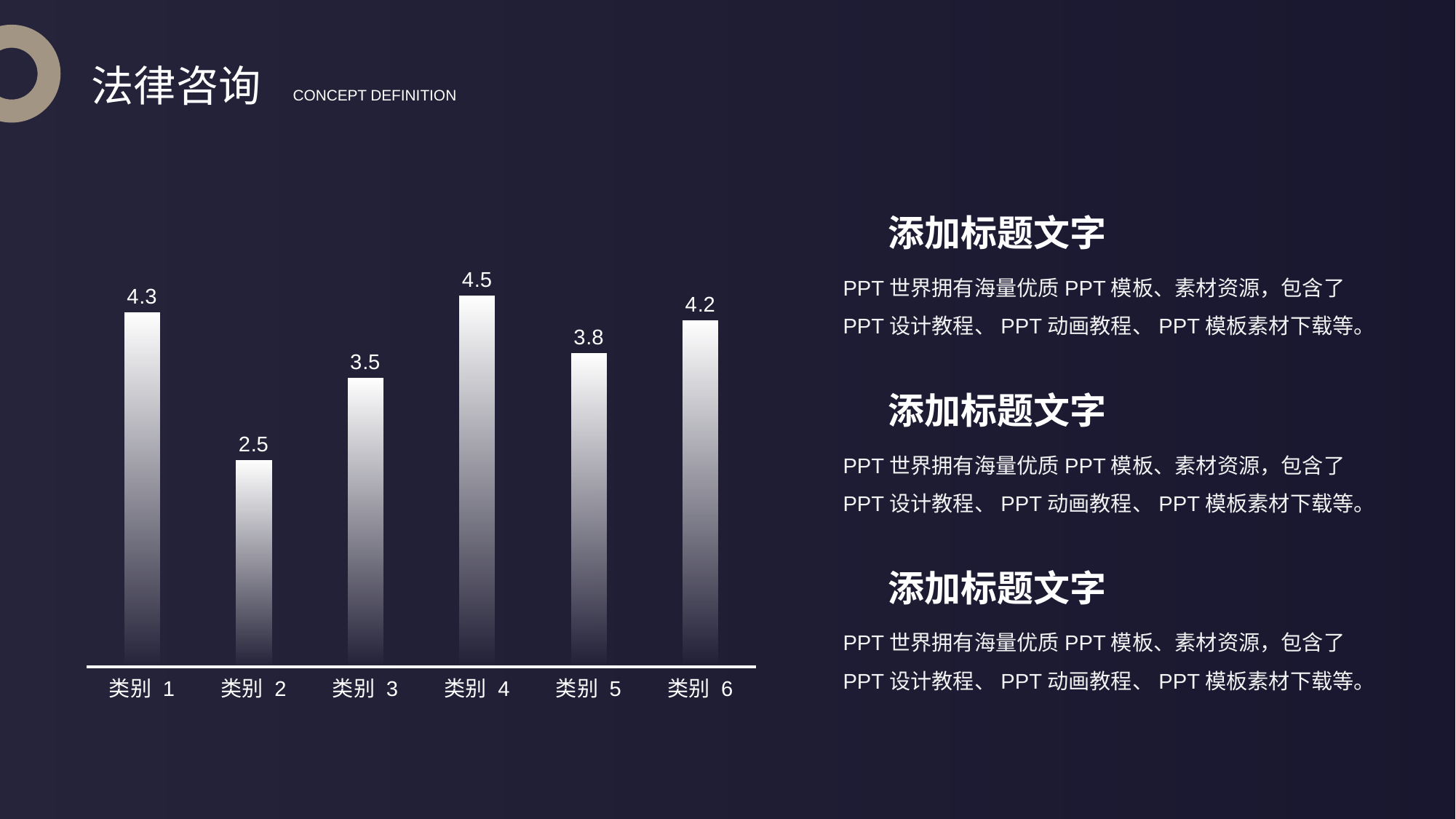

法律咨询
CONCEPT DEFINITION
添加标题文字
PPT世界拥有海量优质PPT模板、素材资源，包含了PPT设计教程、PPT动画教程、PPT模板素材下载等。

### Chart

| Category | 系列 1 |
|---|---|
| 类别 1 | 4.3 |
| 类别 2 | 2.5 |
| 类别 3 | 3.5 |
| 类别 4 | 4.5 |
| 类别 5 | 3.8 |
| 类别 6 | 4.2 |
添加标题文字
PPT世界拥有海量优质PPT模板、素材资源，包含了PPT设计教程、PPT动画教程、PPT模板素材下载等。
添加标题文字
PPT世界拥有海量优质PPT模板、素材资源，包含了PPT设计教程、PPT动画教程、PPT模板素材下载等。